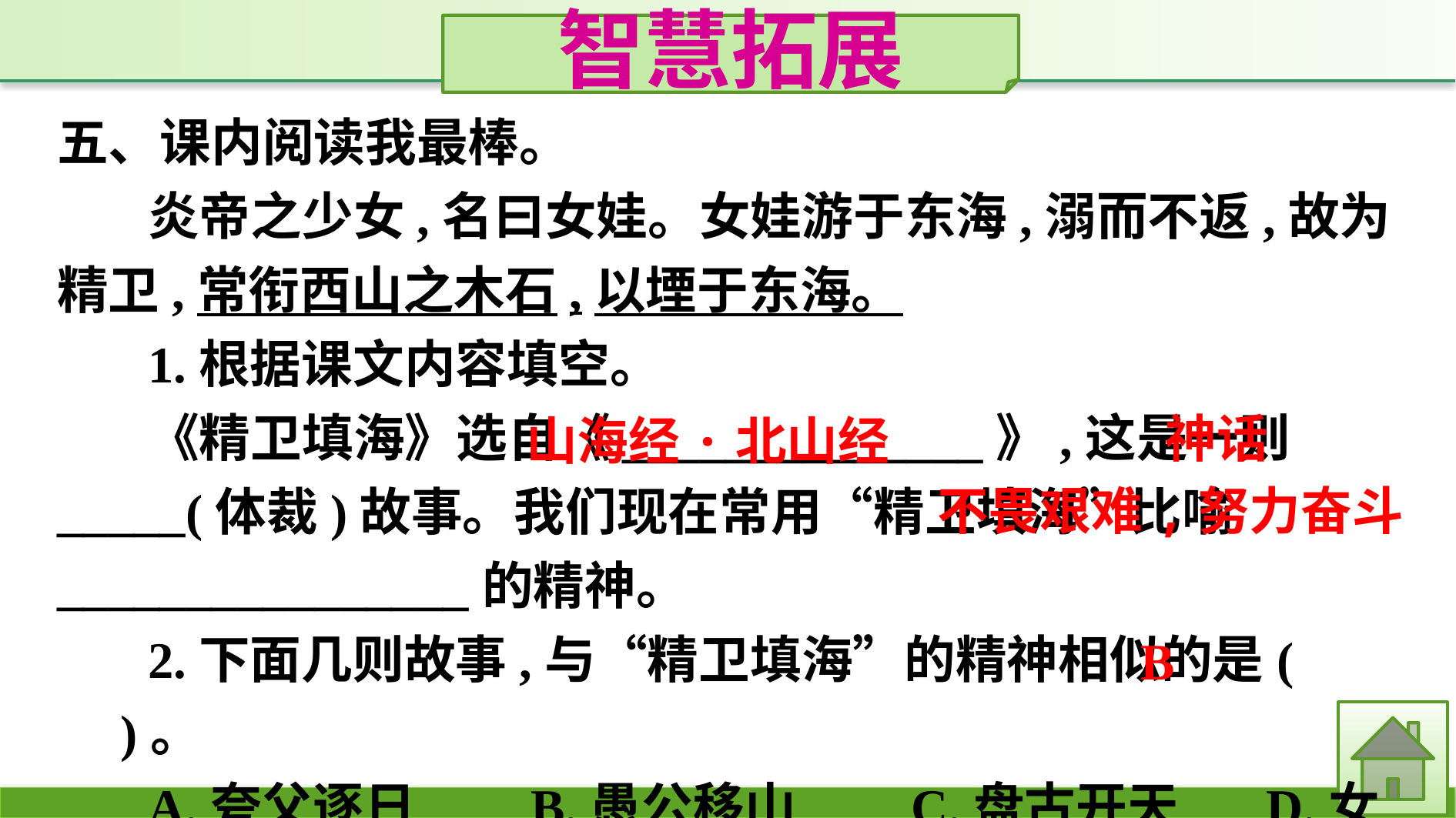

智慧拓展
五、课内阅读我最棒。
炎帝之少女,名曰女娃。女娃游于东海,溺而不返,故为精卫,常衔西山之木石,以堙于东海。
1.根据课文内容填空。
《精卫填海》选自《______________》,这是一则_____(体裁)故事。我们现在常用“精卫填海”比喻________________的精神。
2.下面几则故事,与“精卫填海”的精神相似的是(　　)。
A.夸父逐日　　B.愚公移山　　C.盘古开天　  D.女娲补天
神话
山海经·北山经
不畏艰难,努力奋斗
B